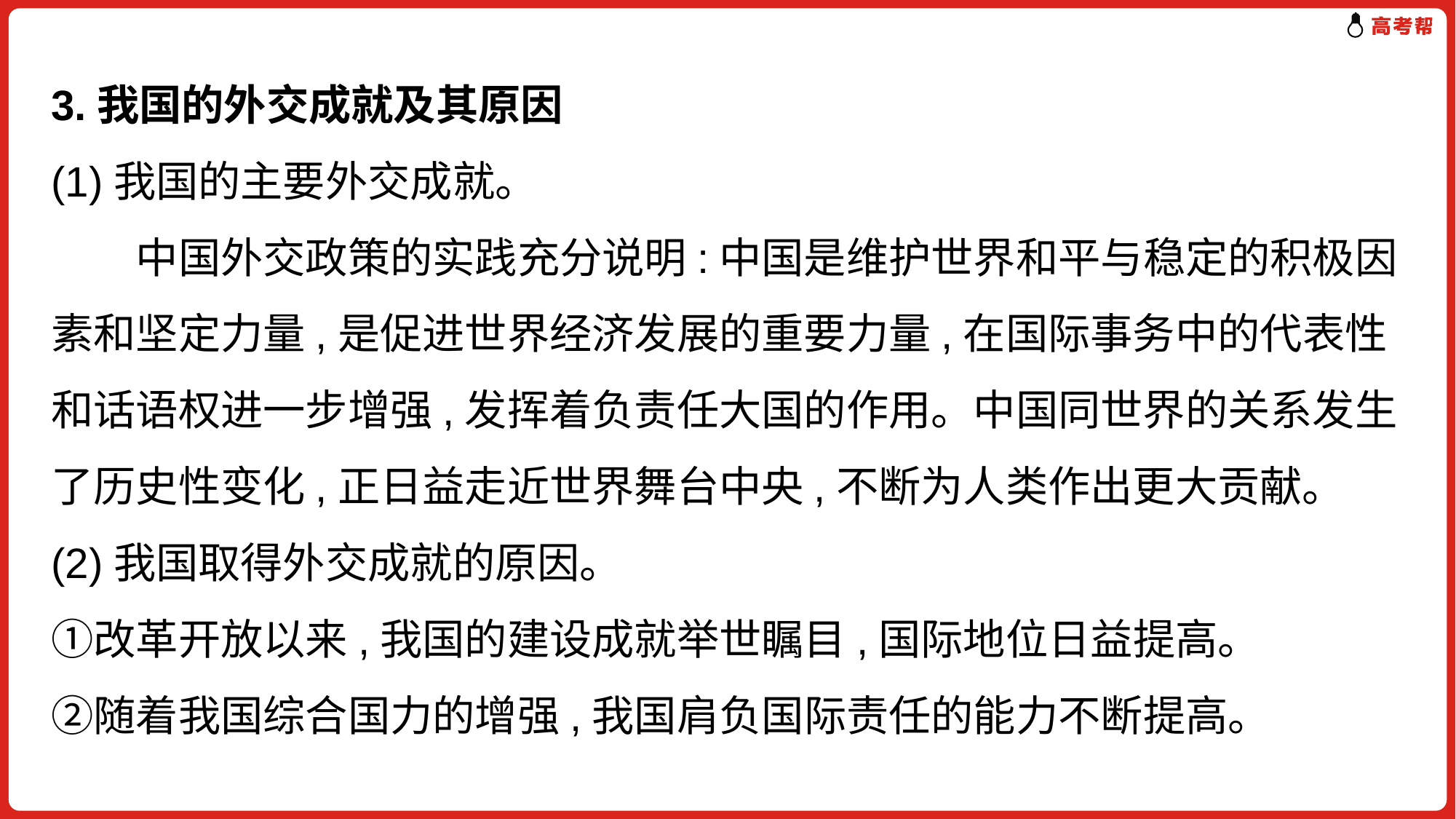

# 3.我国的外交成就及其原因 (1)我国的主要外交成就。 　　中国外交政策的实践充分说明:中国是维护世界和平与稳定的积极因素和坚定力量,是促进世界经济发展的重要力量,在国际事务中的代表性和话语权进一步增强,发挥着负责任大国的作用。中国同世界的关系发生了历史性变化,正日益走近世界舞台中央,不断为人类作出更大贡献。 (2)我国取得外交成就的原因。 ①改革开放以来,我国的建设成就举世瞩目,国际地位日益提高。 ②随着我国综合国力的增强,我国肩负国际责任的能力不断提高。